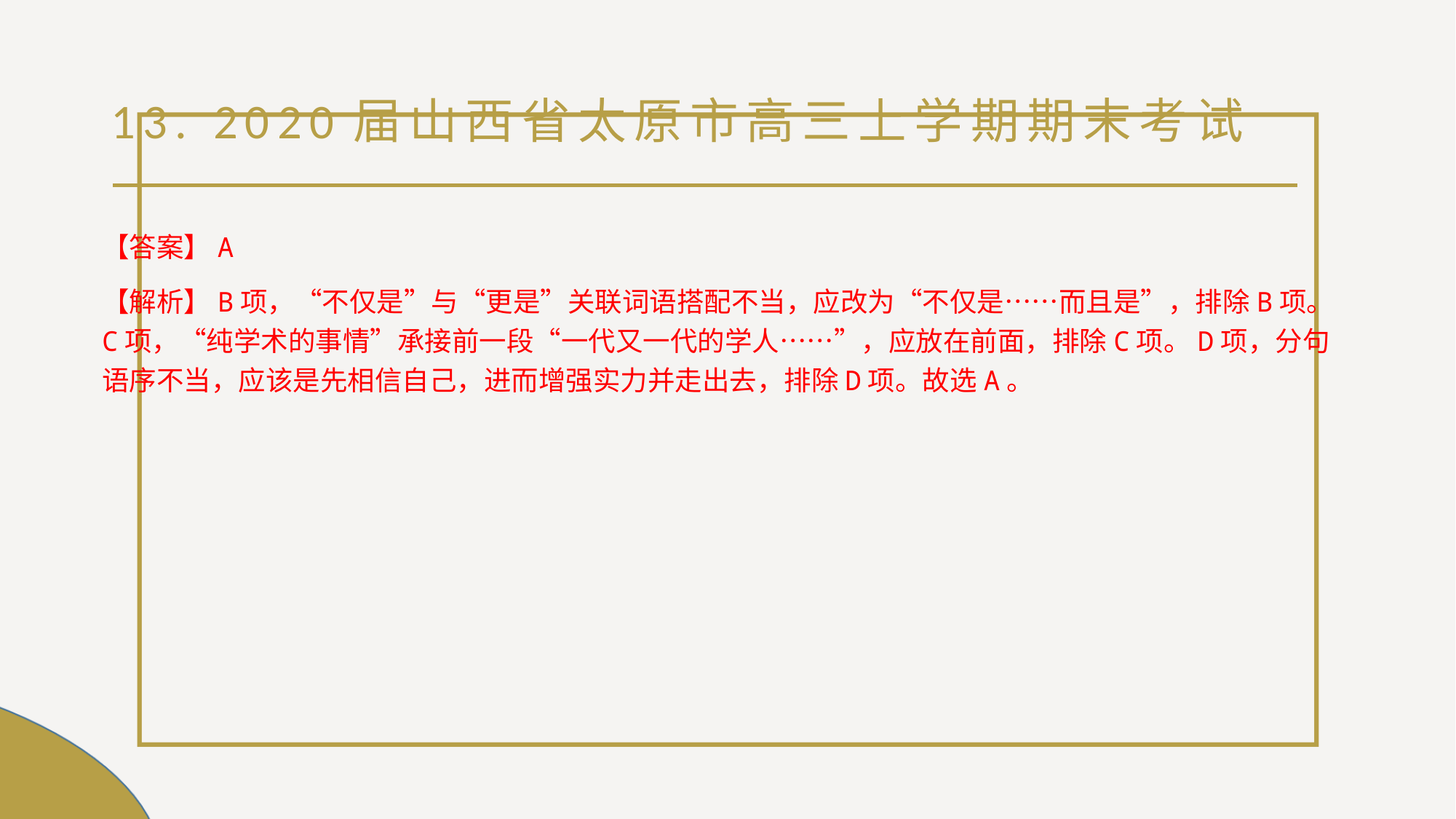

# 13. 2020届山西省太原市高三上学期期末考试
【答案】A
【解析】B项，“不仅是”与“更是”关联词语搭配不当，应改为“不仅是……而且是”，排除B项。C项，“纯学术的事情”承接前一段“一代又一代的学人……”，应放在前面，排除C项。D项，分句语序不当，应该是先相信自己，进而增强实力并走出去，排除D项。故选A。